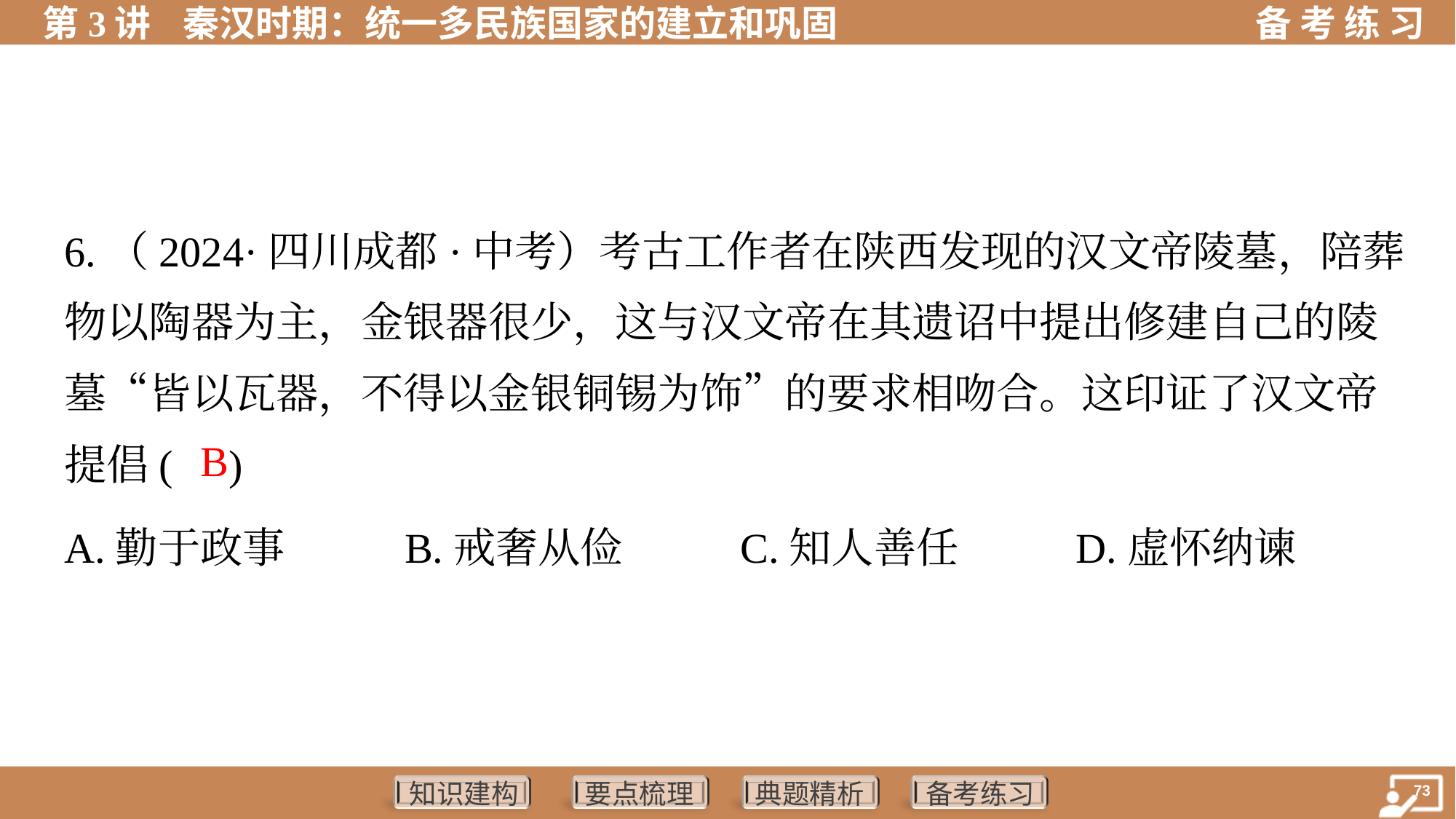

6.（2024·四川成都·中考）考古工作者在陕西发现的汉文帝陵墓，陪葬
物以陶器为主，金银器很少，这与汉文帝在其遗诏中提出修建自己的陵
墓“皆以瓦器，不得以金银铜锡为饰”的要求相吻合。这印证了汉文帝
提倡(     )
   B
A.勤于政事	B.戒奢从俭	C.知人善任	D.虚怀纳谏